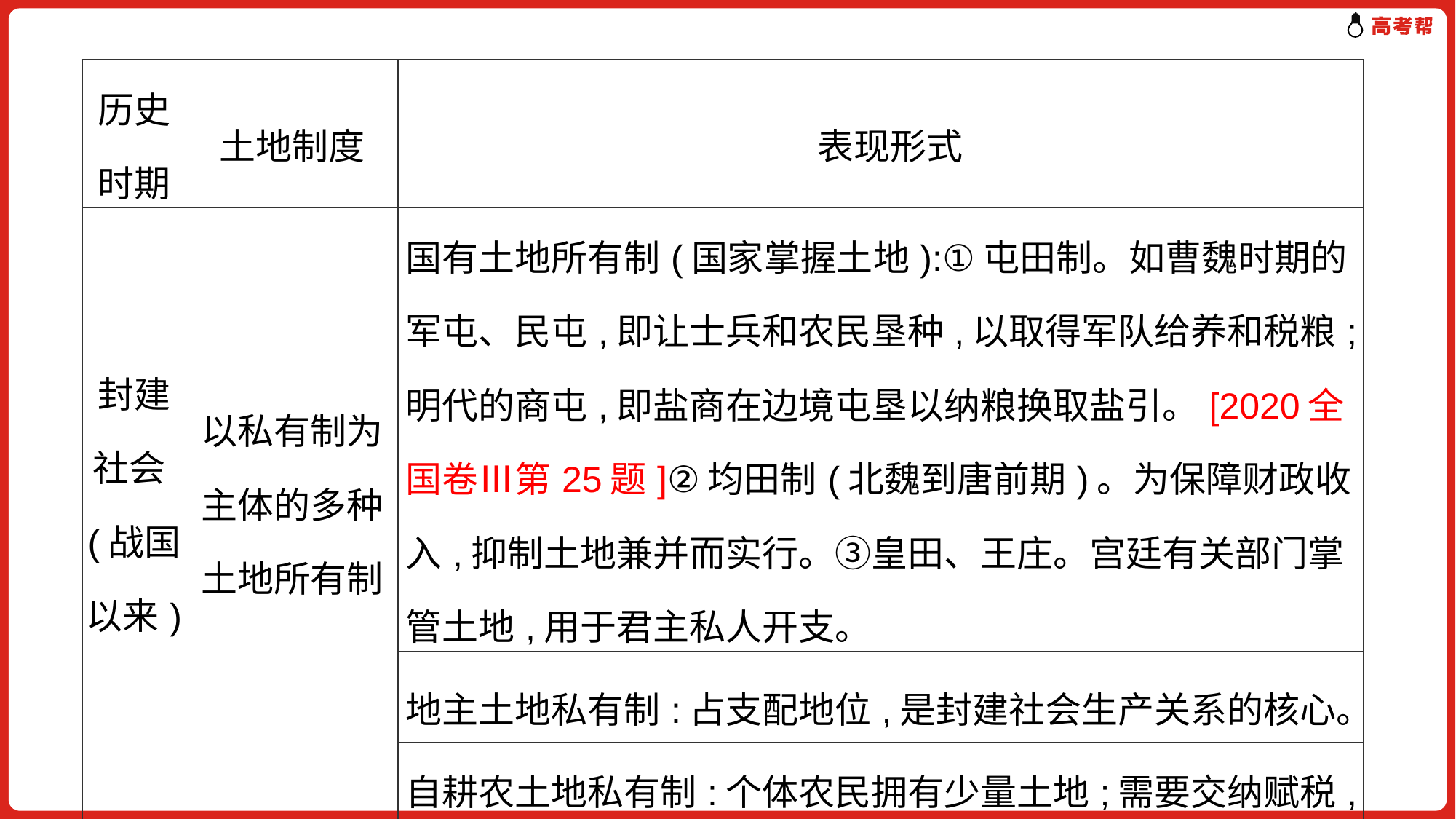

| 历史时期 | 土地制度 | 表现形式 |
| --- | --- | --- |
| 封建社会(战国以来) | 以私有制为主体的多种土地所有制 | 国有土地所有制(国家掌握土地):①屯田制。如曹魏时期的军屯、民屯,即让士兵和农民垦种,以取得军队给养和税粮;明代的商屯,即盐商在边境屯垦以纳粮换取盐引。[2020全国卷Ⅲ第25题]②均田制(北魏到唐前期)。为保障财政收入,抑制土地兼并而实行。③皇田、王庄。宫廷有关部门掌管土地,用于君主私人开支。 |
|  |  | 地主土地私有制:占支配地位,是封建社会生产关系的核心。 |
|  |  | 自耕农土地私有制:个体农民拥有少量土地;需要交纳赋税,服兵役和徭役,是国家人力、物力、财力的主要来源。 |